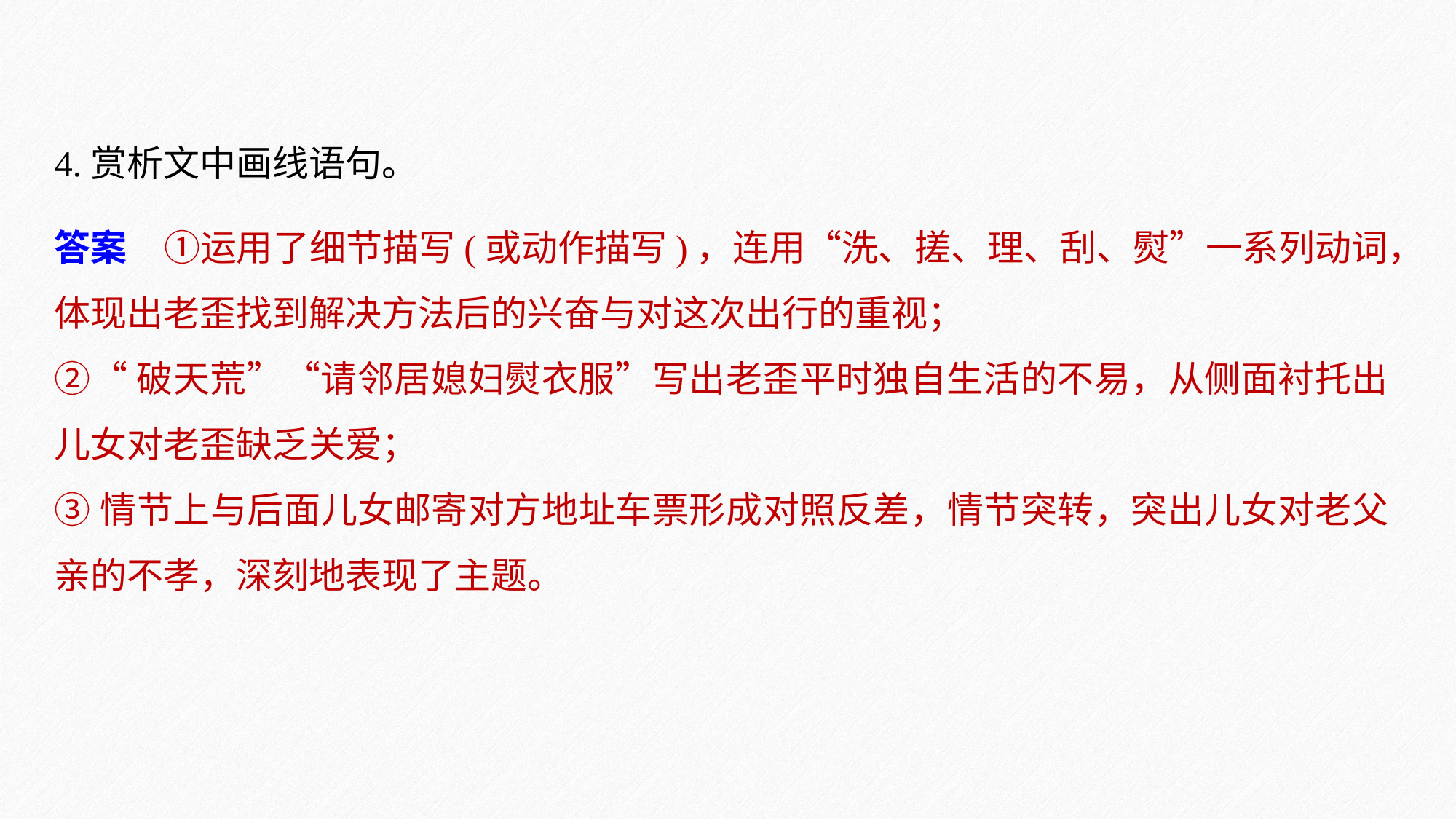

4.赏析文中画线语句。
答案　①运用了细节描写(或动作描写)，连用“洗、搓、理、刮、熨”一系列动词，体现出老歪找到解决方法后的兴奋与对这次出行的重视；
②“破天荒”“请邻居媳妇熨衣服”写出老歪平时独自生活的不易，从侧面衬托出儿女对老歪缺乏关爱；
③情节上与后面儿女邮寄对方地址车票形成对照反差，情节突转，突出儿女对老父亲的不孝，深刻地表现了主题。